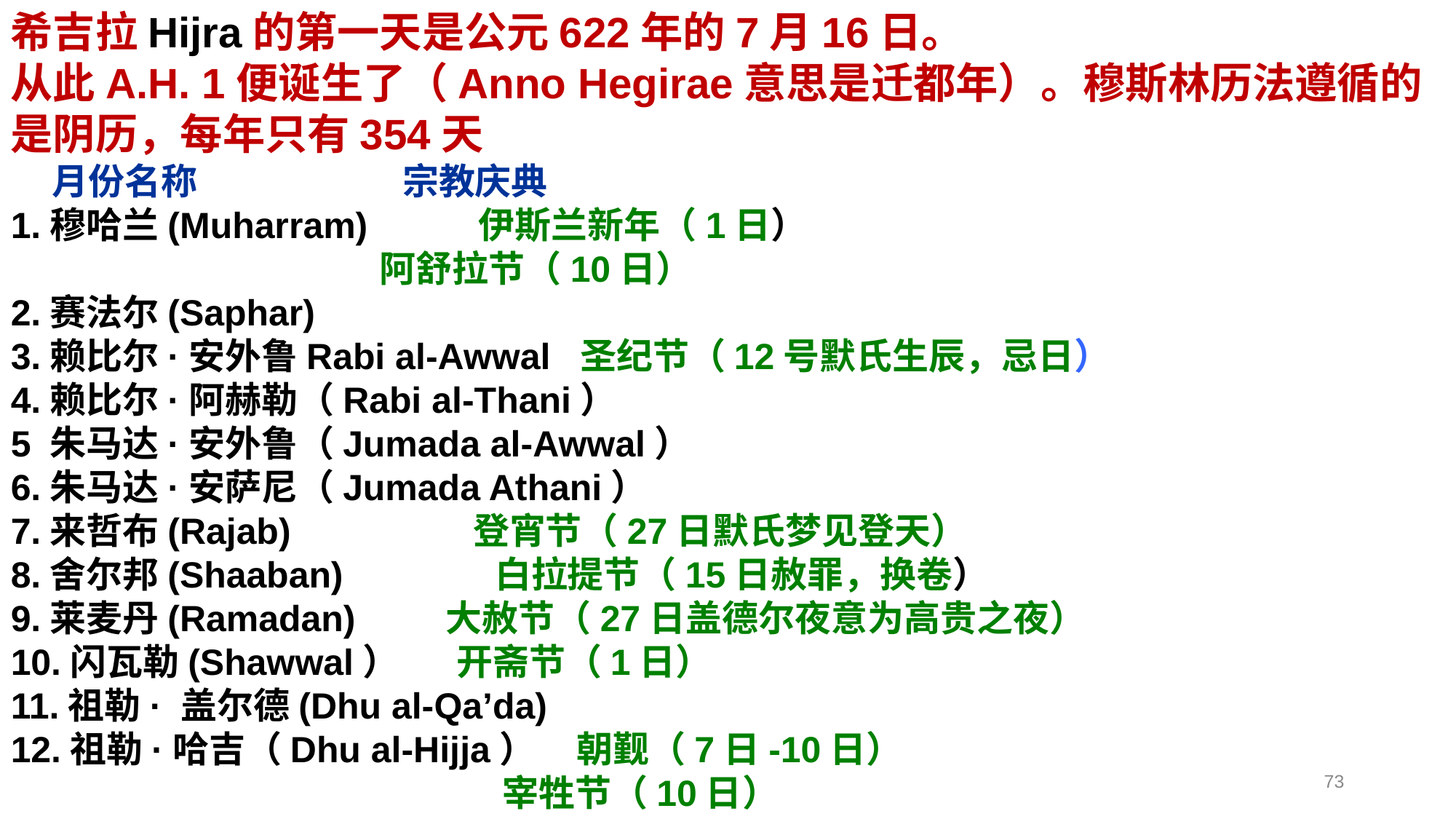

希吉拉Hijra的第一天是公元622年的7月16日。
从此A.H. 1便诞生了（Anno Hegirae意思是迁都年）。穆斯林历法遵循的是阴历，每年只有354天
    月份名称                         宗教庆典
1.穆哈兰(Muharram)          伊斯兰新年（1日）
                                            阿舒拉节（10日）
2.赛法尔(Saphar)
3.赖比尔·安外鲁Rabi al-Awwal  圣纪节（12号默氏生辰，忌日）
4.赖比尔·阿赫勒（Rabi al-Thani）
5 朱马达·安外鲁（Jumada al-Awwal）
6.朱马达·安萨尼（Jumada Athani）
7.来哲布(Rajab)                 登宵节（27日默氏梦见登天）
8.舍尔邦(Shaaban)              白拉提节（15日赦罪，换卷）
9.莱麦丹(Ramadan)        大赦节（27日盖德尔夜意为高贵之夜）
10.闪瓦勒(Shawwal）       开斋节（1日）
11.祖勒· 盖尔德(Dhu al-Qa’da)
12.祖勒·哈吉（Dhu al-Hijja）     朝觐（7日-10日）
                                                           宰牲节（10日）
73